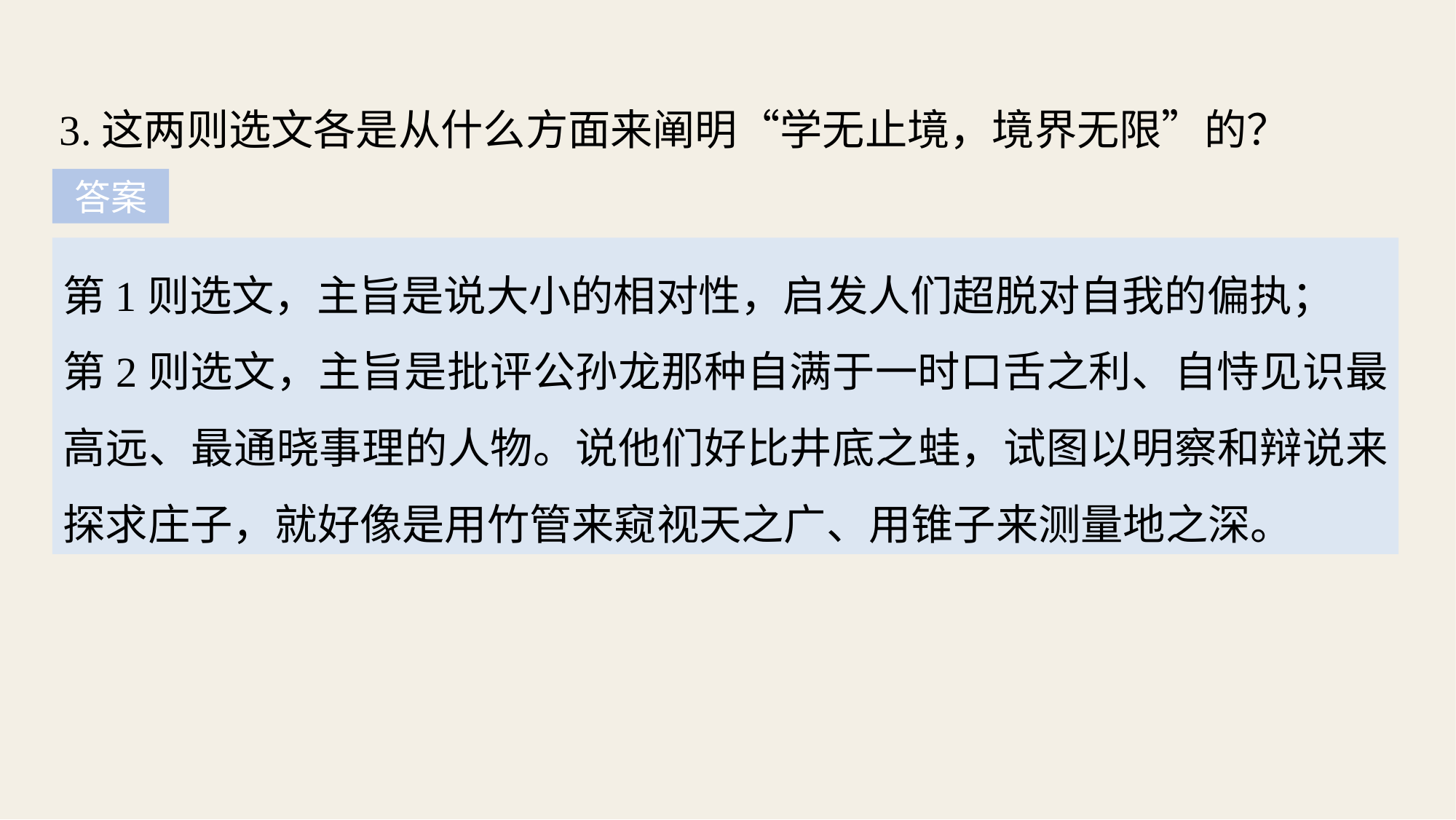

3.这两则选文各是从什么方面来阐明“学无止境，境界无限”的？
答案
第1则选文，主旨是说大小的相对性，启发人们超脱对自我的偏执；
第2则选文，主旨是批评公孙龙那种自满于一时口舌之利、自恃见识最高远、最通晓事理的人物。说他们好比井底之蛙，试图以明察和辩说来探求庄子，就好像是用竹管来窥视天之广、用锥子来测量地之深。